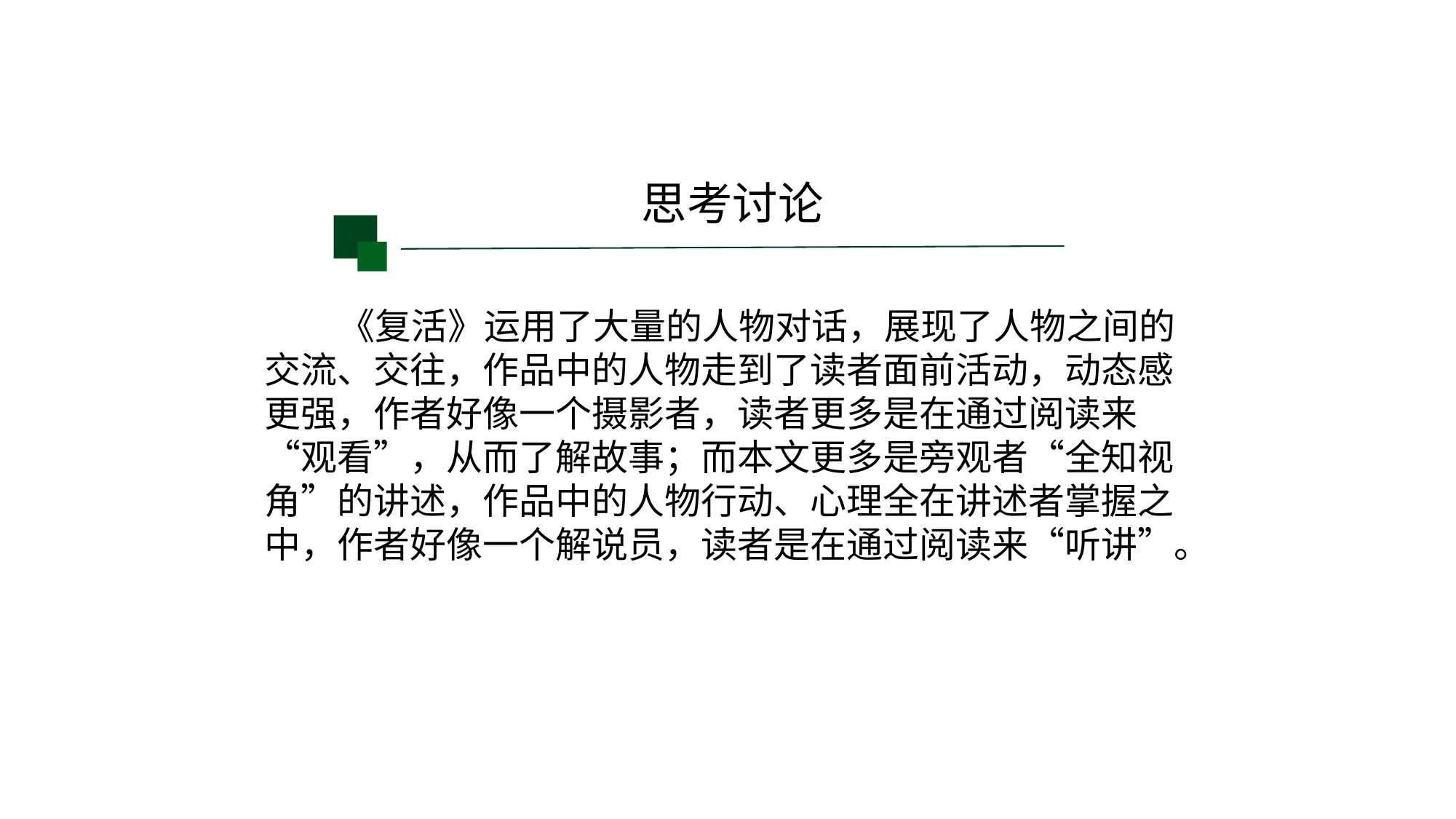

思考讨论

        《复活》运用了大量的人物对话，展现了人物之间的交流、交往，作品中的人物走到了读者面前活动，动态感更强，作者好像一个摄影者，读者更多是在通过阅读来“观看”，从而了解故事；而本文更多是旁观者“全知视角”的讲述，作品中的人物行动、心理全在讲述者掌握之中，作者好像一个解说员，读者是在通过阅读来“听讲”。